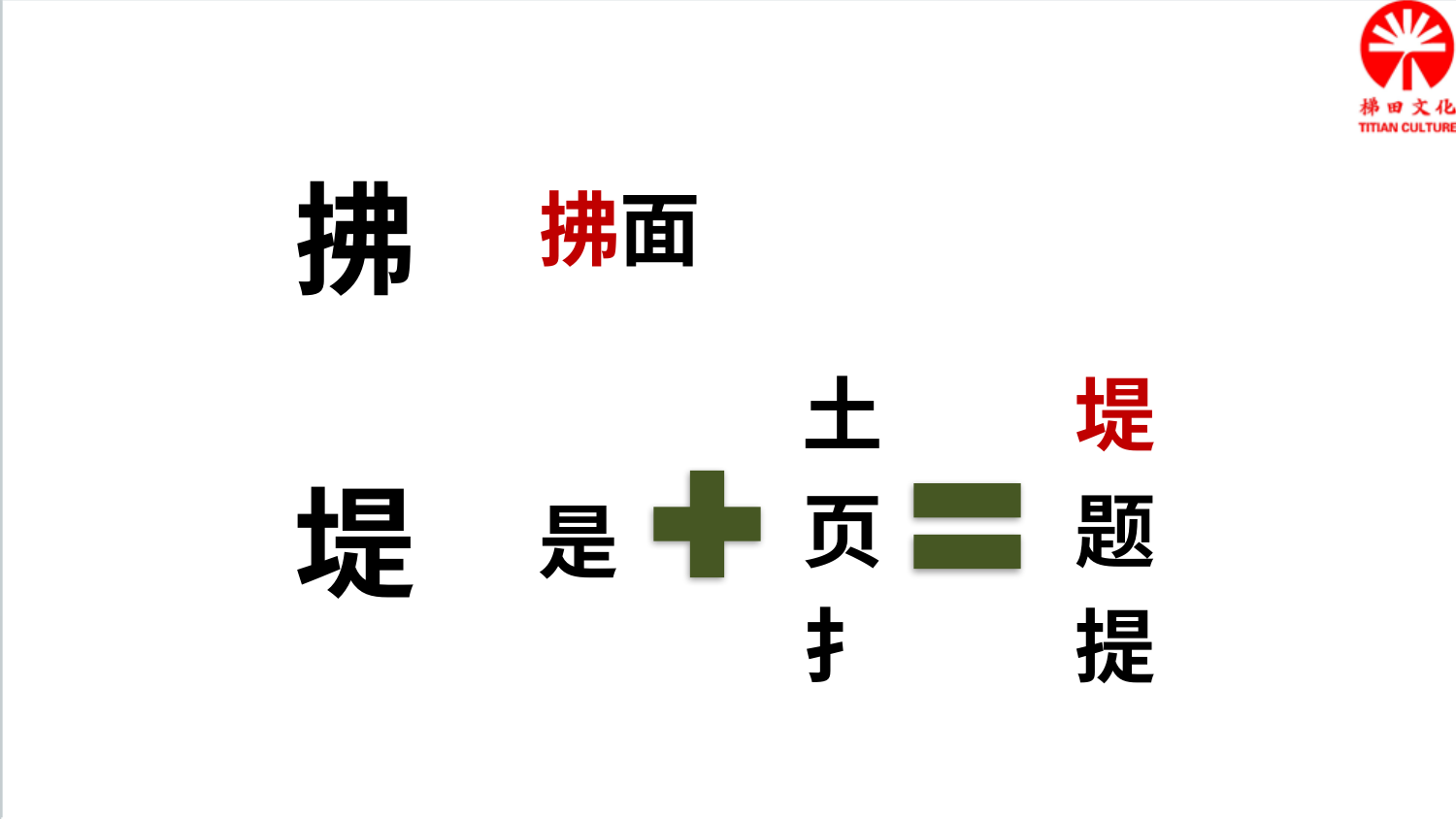

拂
拂面
土
页
扌
堤
题
提
堤

是